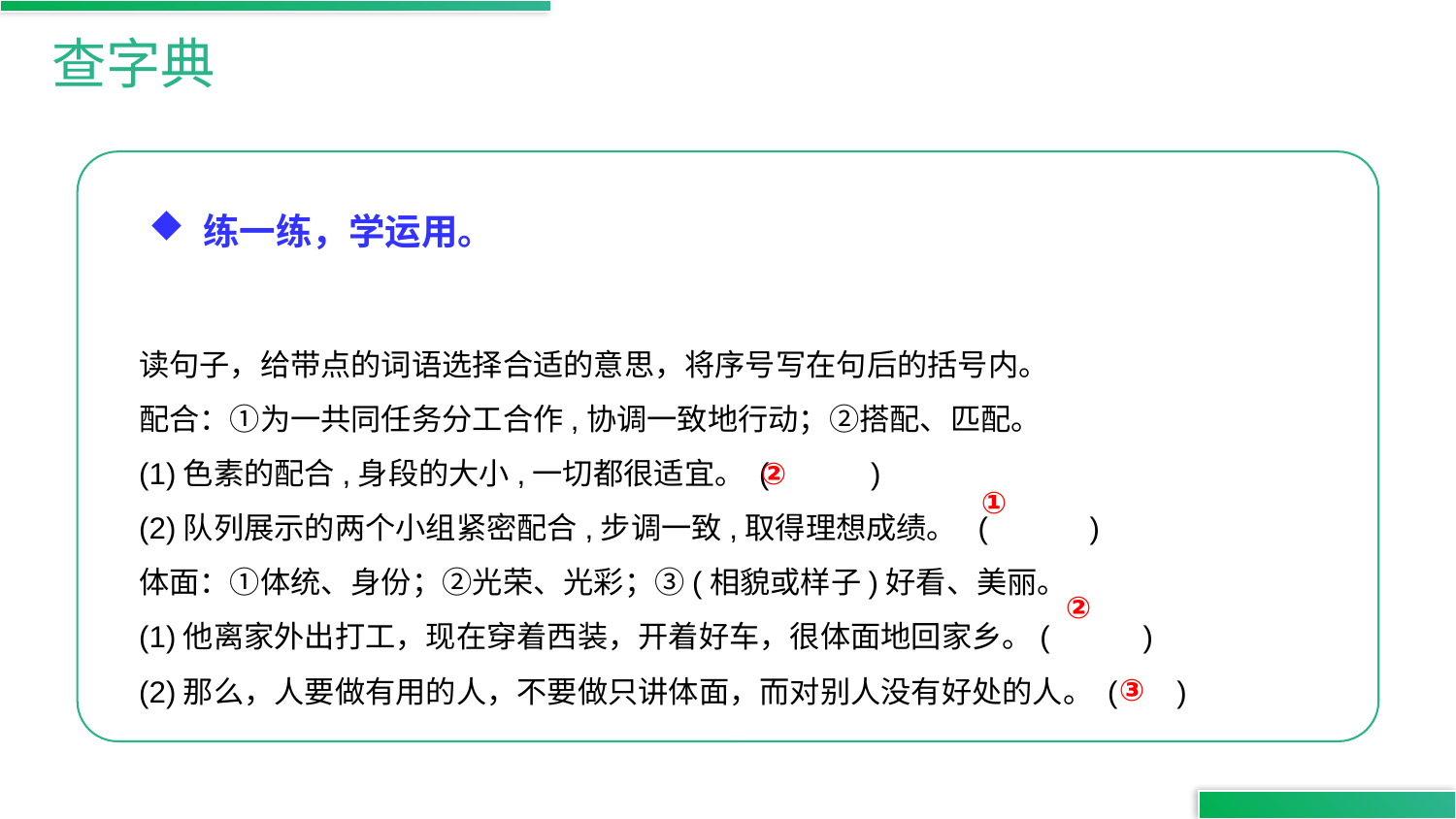

查字典
练一练，学运用。
读句子，给带点的词语选择合适的意思，将序号写在句后的括号内。
配合：①为一共同任务分工合作,协调一致地行动；②搭配、匹配。
(1)色素的配合,身段的大小,一切都很适宜。 (            )
(2)队列展示的两个小组紧密配合,步调一致,取得理想成绩。  (            )
体面：①体统、身份；②光荣、光彩；③(相貌或样子)好看、美丽。
(1)他离家外出打工，现在穿着西装，开着好车，很体面地回家乡。(           )
(2)那么，人要做有用的人，不要做只讲体面，而对别人没有好处的人。 (       )
②
①
②
③